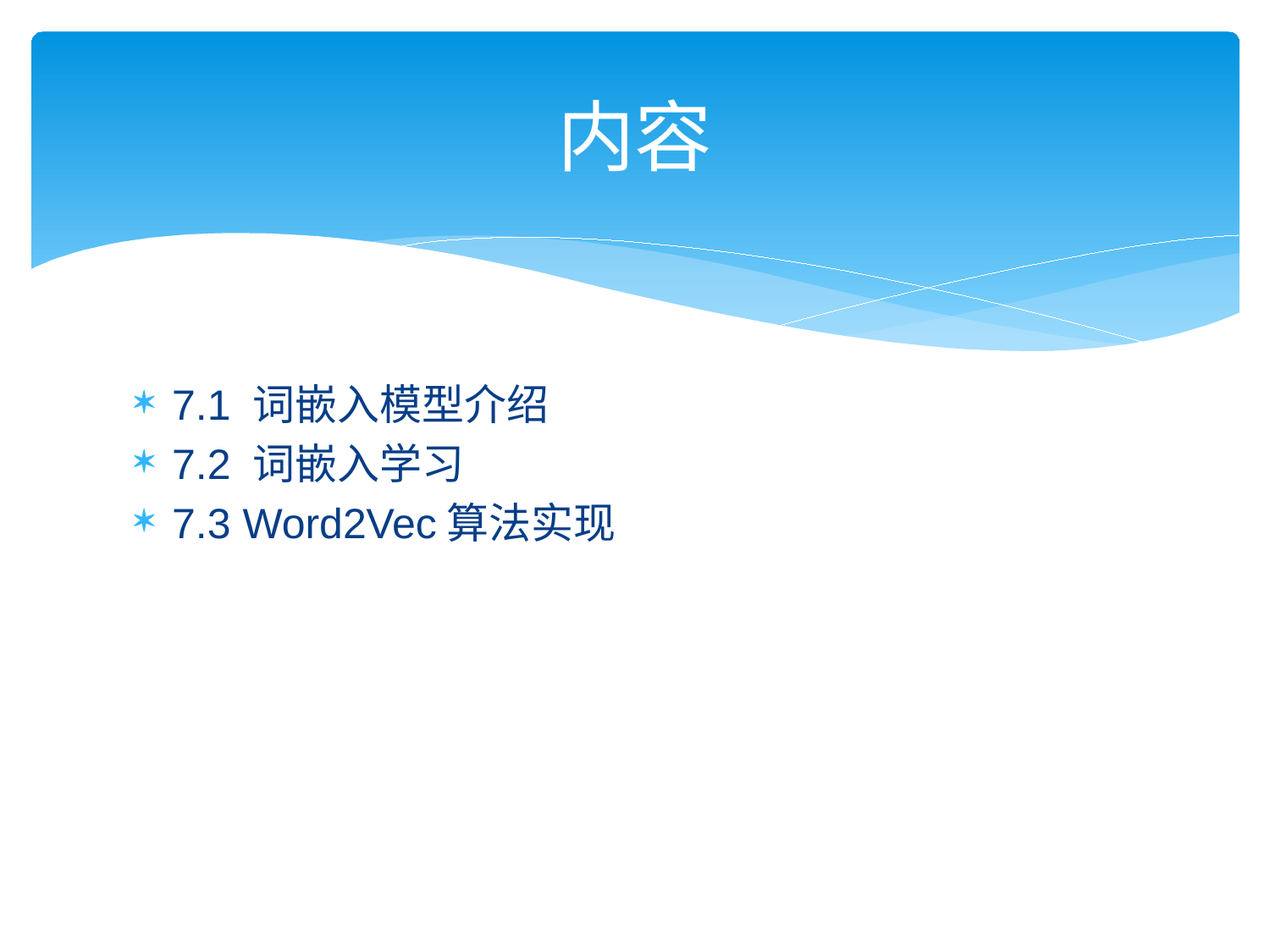

# 内容
7.1 词嵌入模型介绍
7.2 词嵌入学习
7.3 Word2Vec算法实现